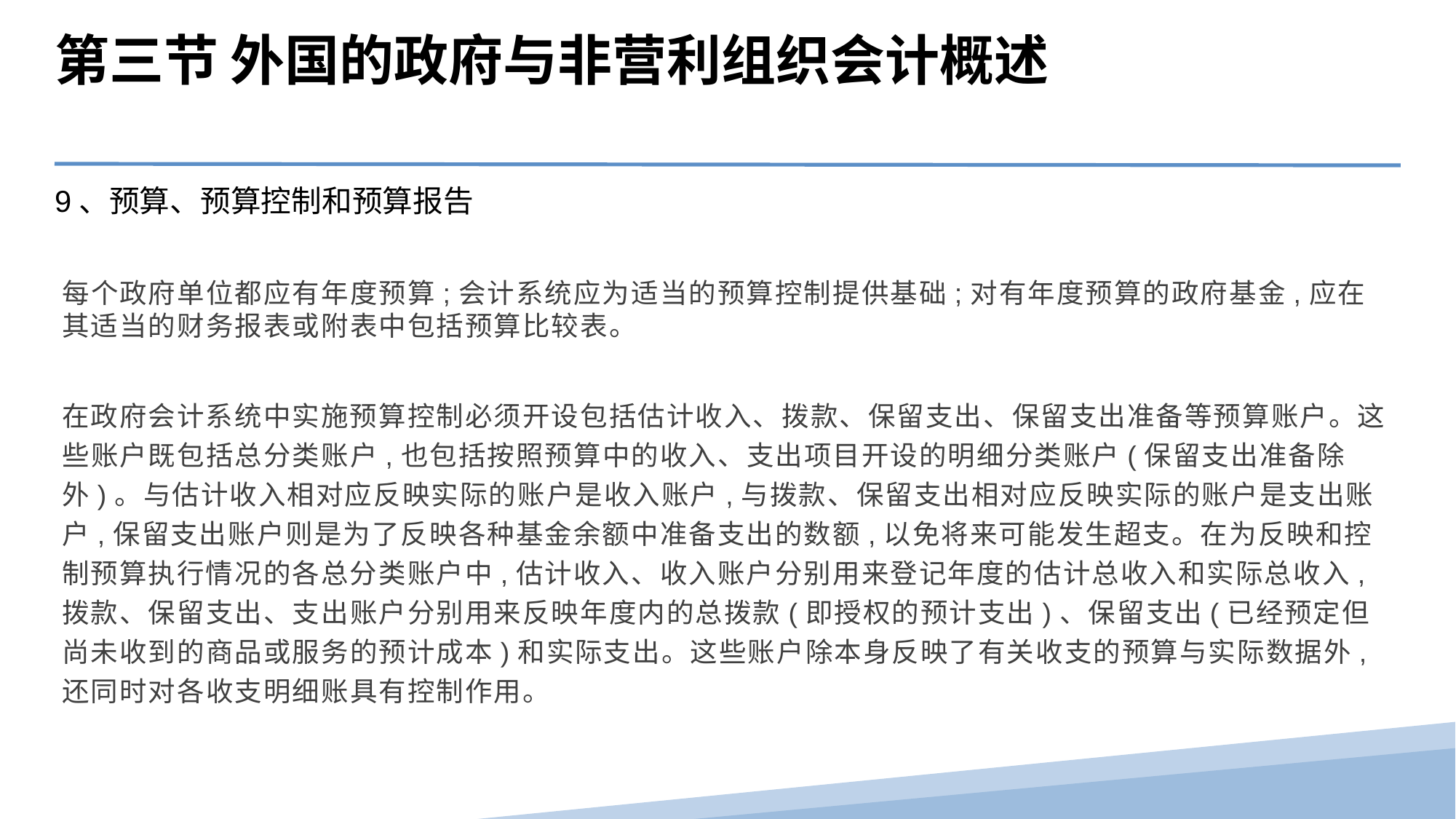

第三节 外国的政府与非营利组织会计概述
9、预算、预算控制和预算报告
每个政府单位都应有年度预算;会计系统应为适当的预算控制提供基础;对有年度预算的政府基金,应在其适当的财务报表或附表中包括预算比较表。

在政府会计系统中实施预算控制必须开设包括估计收入、拨款、保留支出、保留支出准备等预算账户。这些账户既包括总分类账户,也包括按照预算中的收入、支出项目开设的明细分类账户(保留支出准备除外)。与估计收入相对应反映实际的账户是收入账户,与拨款、保留支出相对应反映实际的账户是支出账户,保留支出账户则是为了反映各种基金余额中准备支出的数额,以免将来可能发生超支。在为反映和控制预算执行情况的各总分类账户中,估计收入、收入账户分别用来登记年度的估计总收入和实际总收入,拨款、保留支出、支出账户分别用来反映年度内的总拨款(即授权的预计支出)、保留支出(已经预定但尚未收到的商品或服务的预计成本)和实际支出。这些账户除本身反映了有关收支的预算与实际数据外,还同时对各收支明细账具有控制作用。